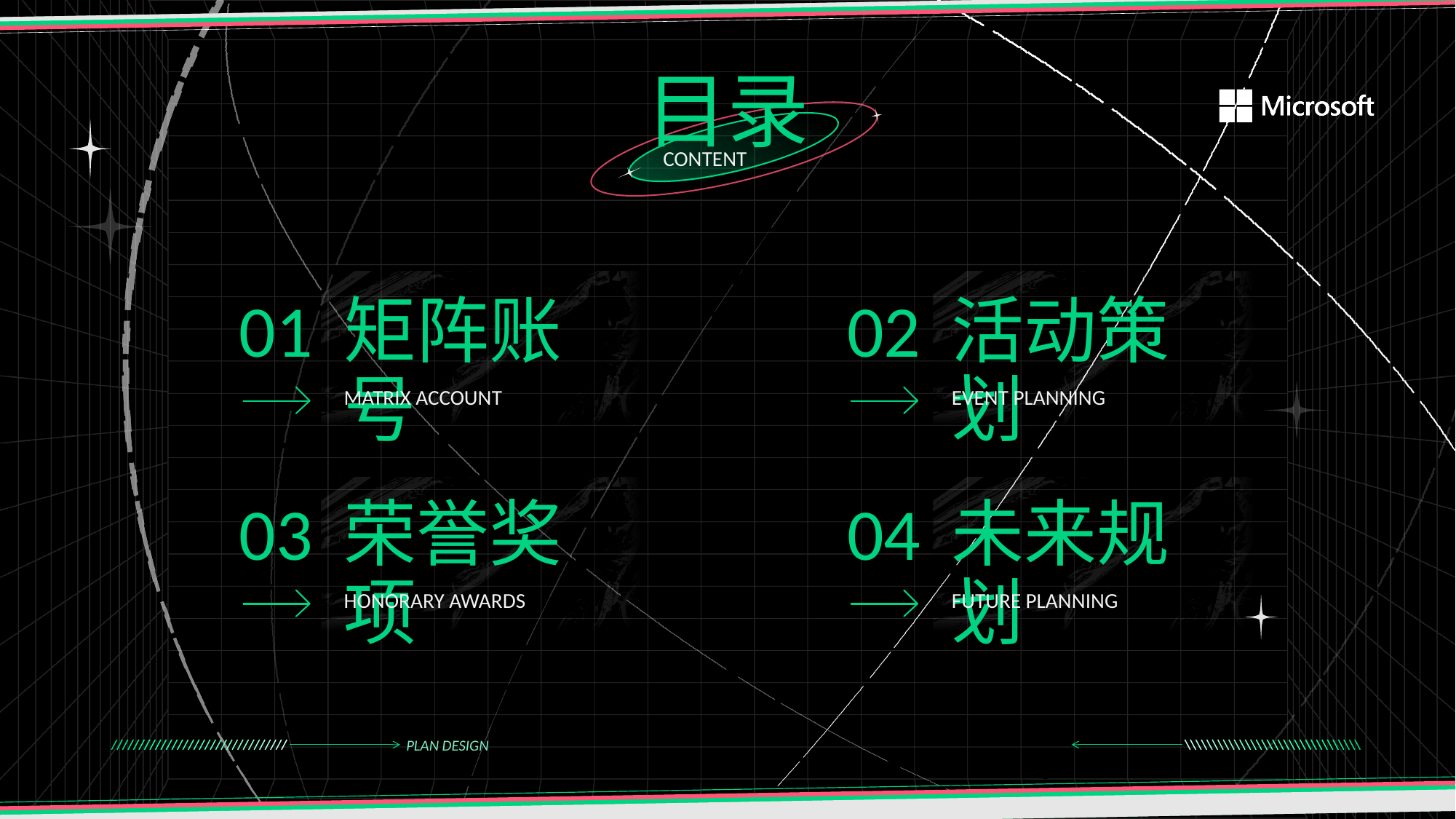

01
矩阵账号
02
活动策划

MATRIX ACCOUNT
EVENT PLANNING
03
荣誉奖项
04
未来规划
HONORARY AWARDS
FUTURE PLANNING
PLAN DESIGN
3